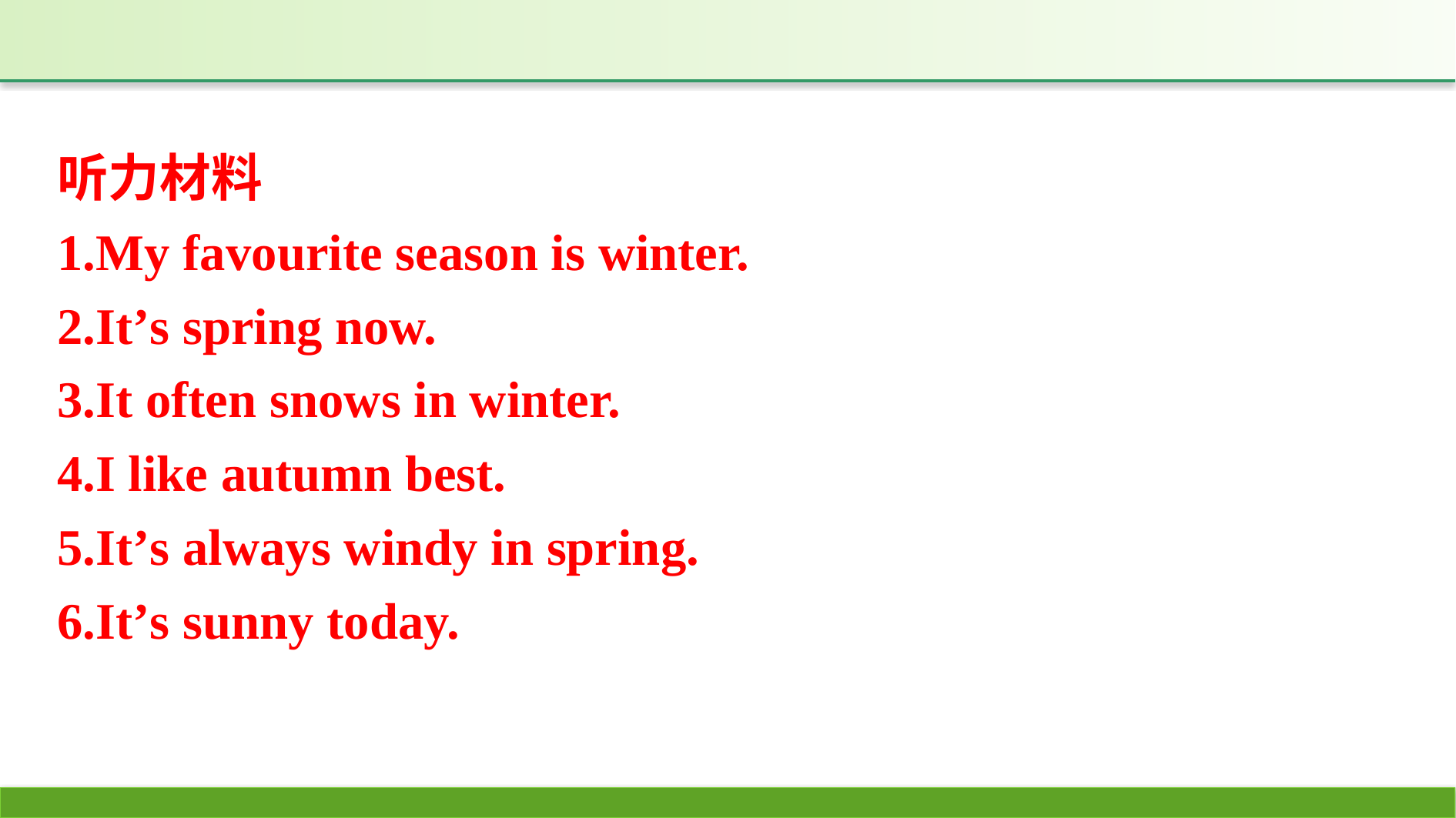

听力材料
1.My favourite season is winter.
2.It’s spring now.
3.It often snows in winter.
4.I like autumn best.
5.It’s always windy in spring.
6.It’s sunny today.